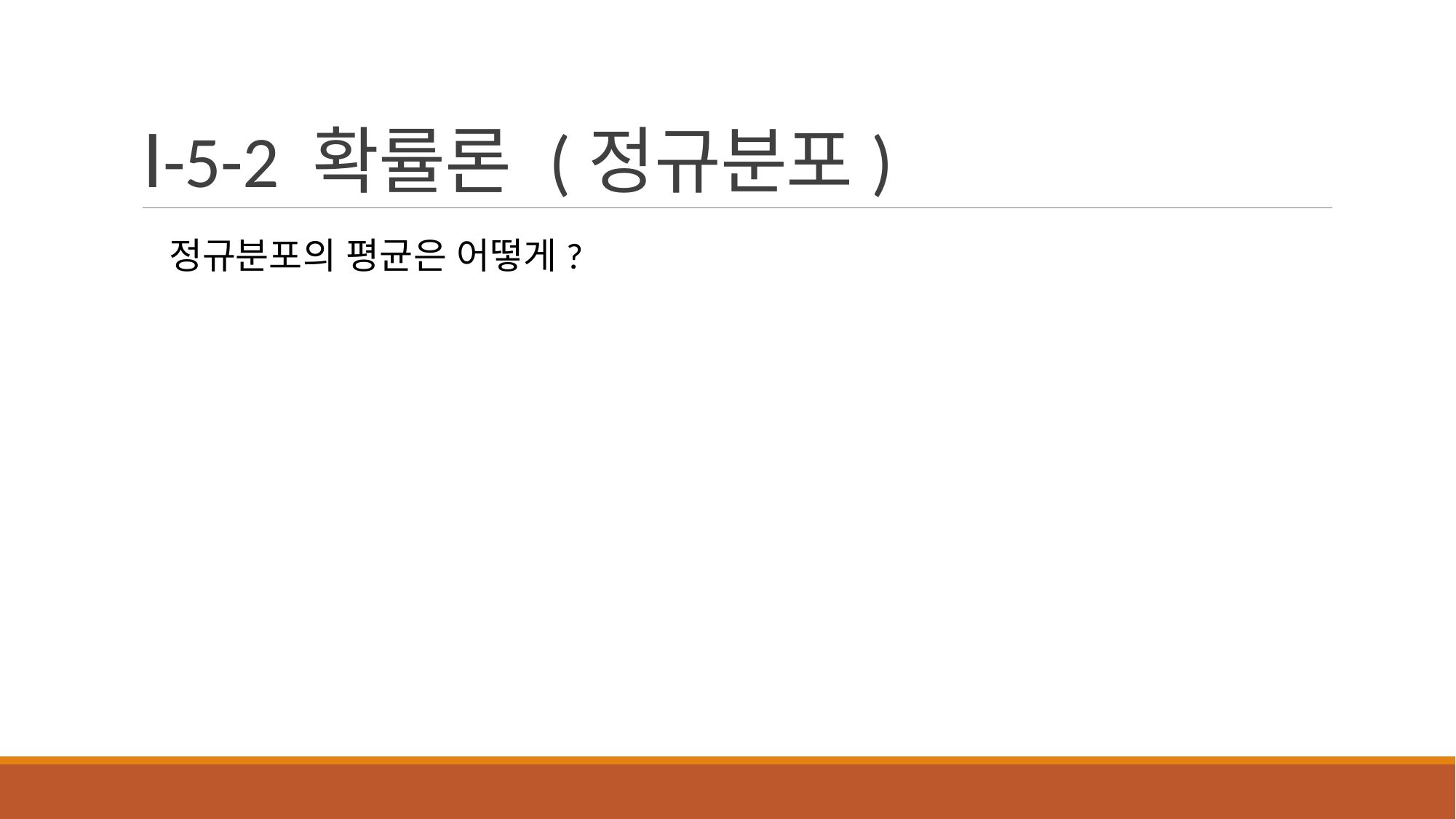

# Ⅰ-5-2 확률론 (정규분포)

정규분포의 평균은 어떻게?